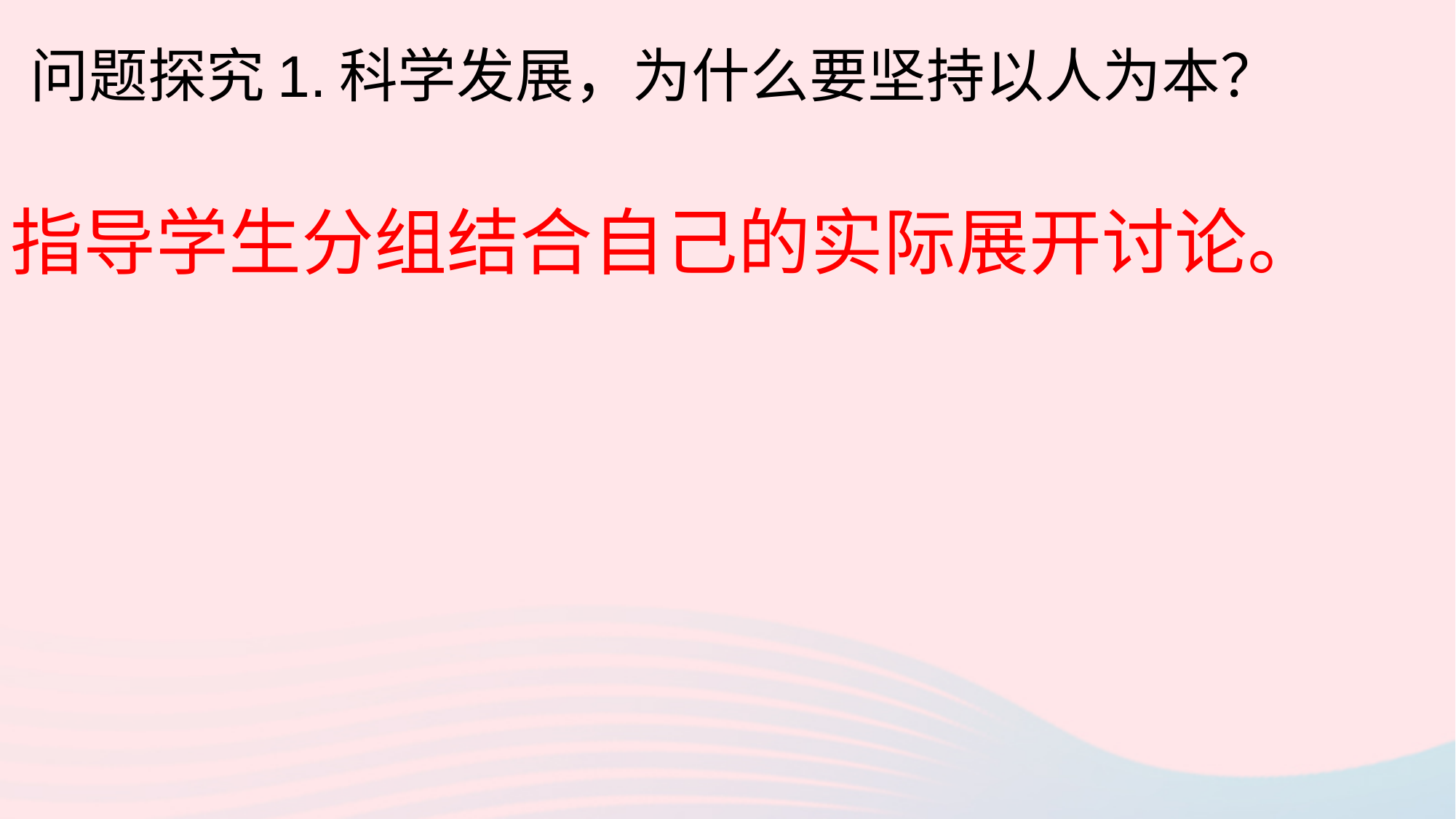

问题探究1.科学发展，为什么要坚持以人为本？
指导学生分组结合自己的实际展开讨论。